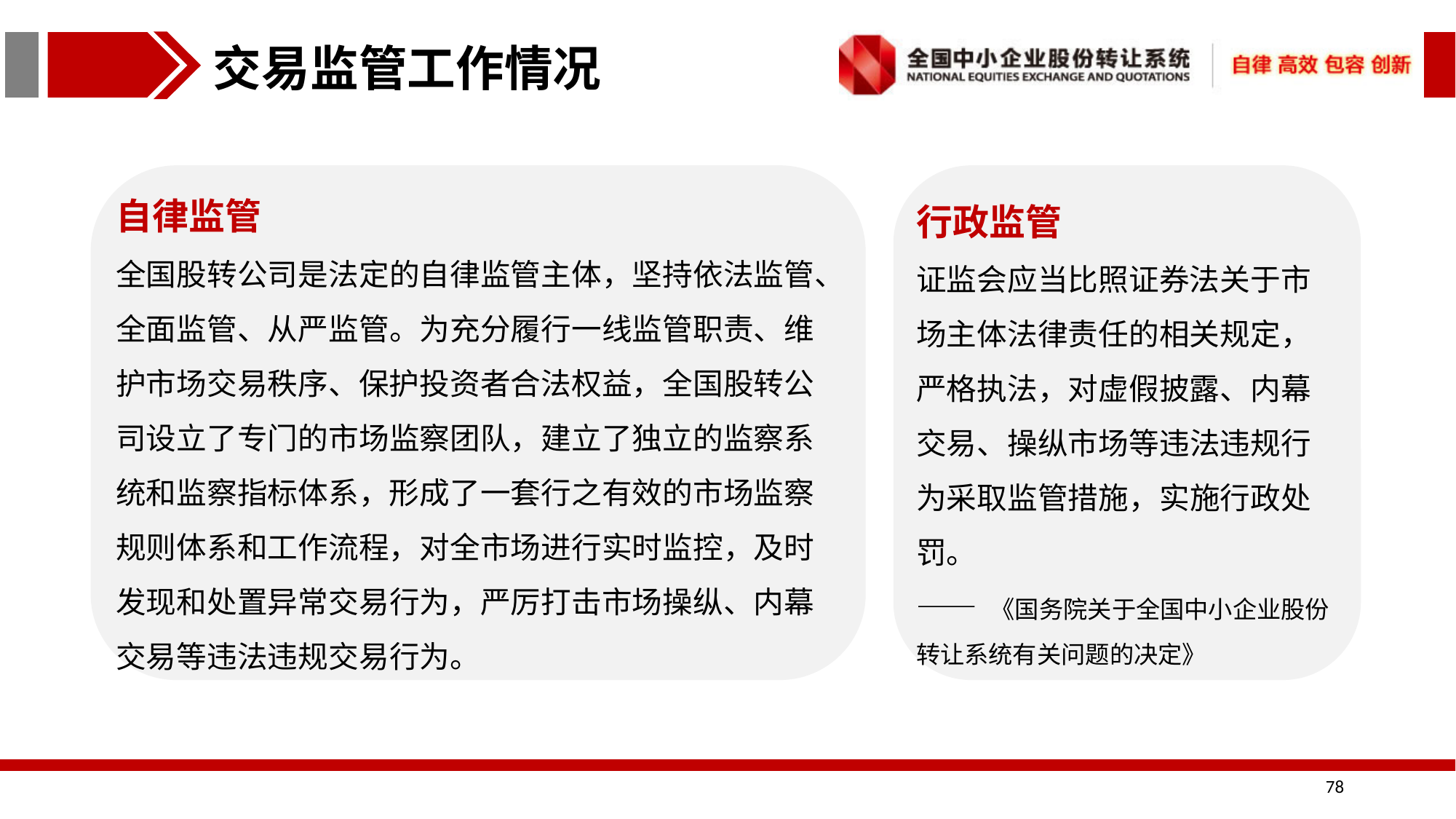

交易监管工作情况
自律监管
全国股转公司是法定的自律监管主体，坚持依法监管、全面监管、从严监管。为充分履行一线监管职责、维护市场交易秩序、保护投资者合法权益，全国股转公司设立了专门的市场监察团队，建立了独立的监察系统和监察指标体系，形成了一套行之有效的市场监察规则体系和工作流程，对全市场进行实时监控，及时发现和处置异常交易行为，严厉打击市场操纵、内幕交易等违法违规交易行为。
行政监管
证监会应当比照证券法关于市场主体法律责任的相关规定，严格执法，对虚假披露、内幕交易、操纵市场等违法违规行为采取监管措施，实施行政处罚。
—— 《国务院关于全国中小企业股份转让系统有关问题的决定》
78